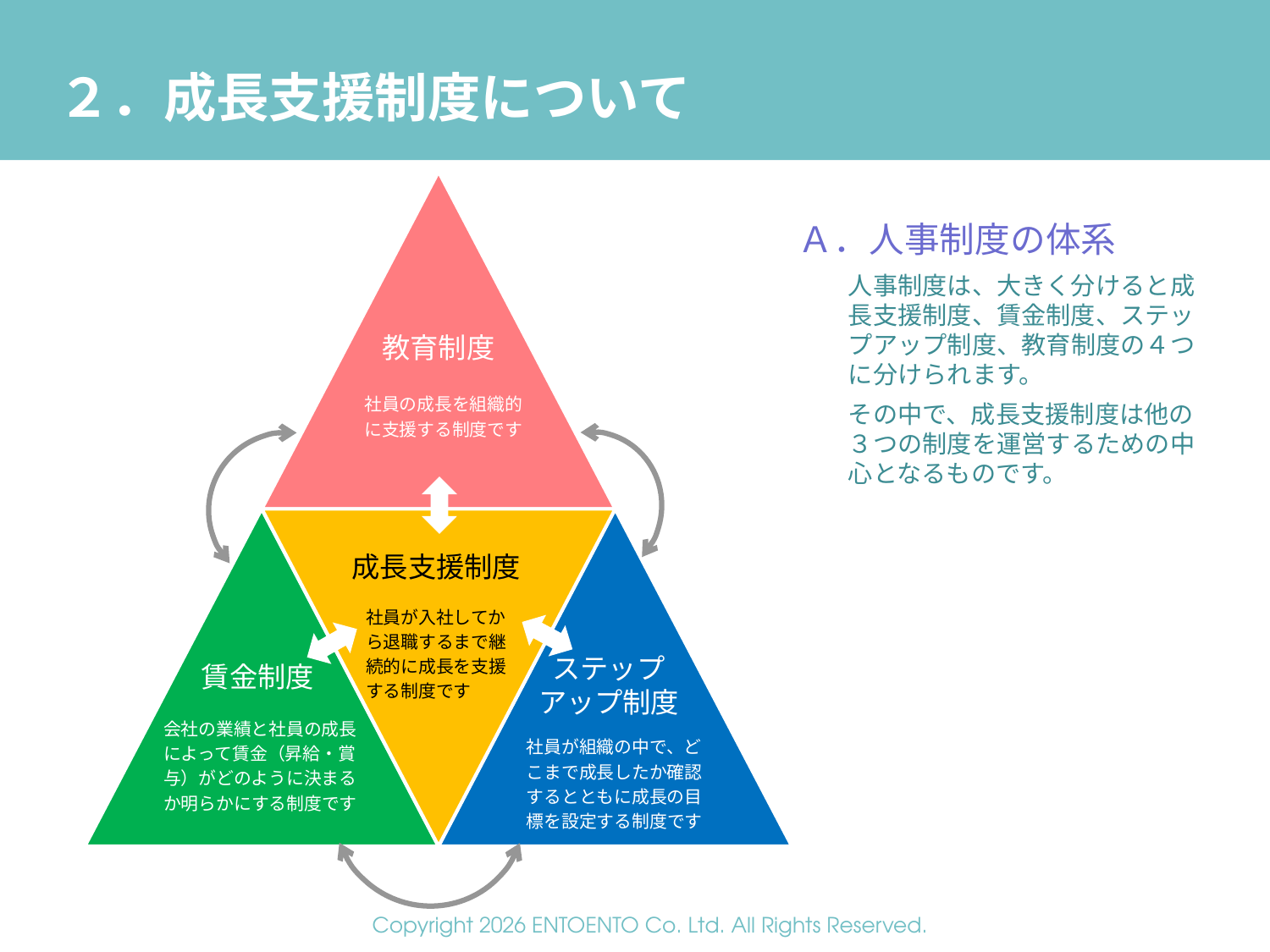

# ２．成長支援制度について

Ａ．人事制度の体系
人事制度は、大きく分けると成長支援制度、賃金制度、ステップアップ制度、教育制度の４つに分けられます。
その中で、成長支援制度は他の３つの制度を運営するための中心となるものです。

教育制度
社員の成長を組織的に支援する制度です

成長支援制度
社員が入社してから退職するまで継続的に成長を支援する制度です

ステップ
アップ制度
賃金制度
会社の業績と社員の成長によって賃金（昇給・賞与）がどのように決まるか明らかにする制度です
社員が組織の中で、どこまで成長したか確認するとともに成長の目標を設定する制度です
Copyright 2026 ENTOENTO Co. Ltd. All Rights Reserved.